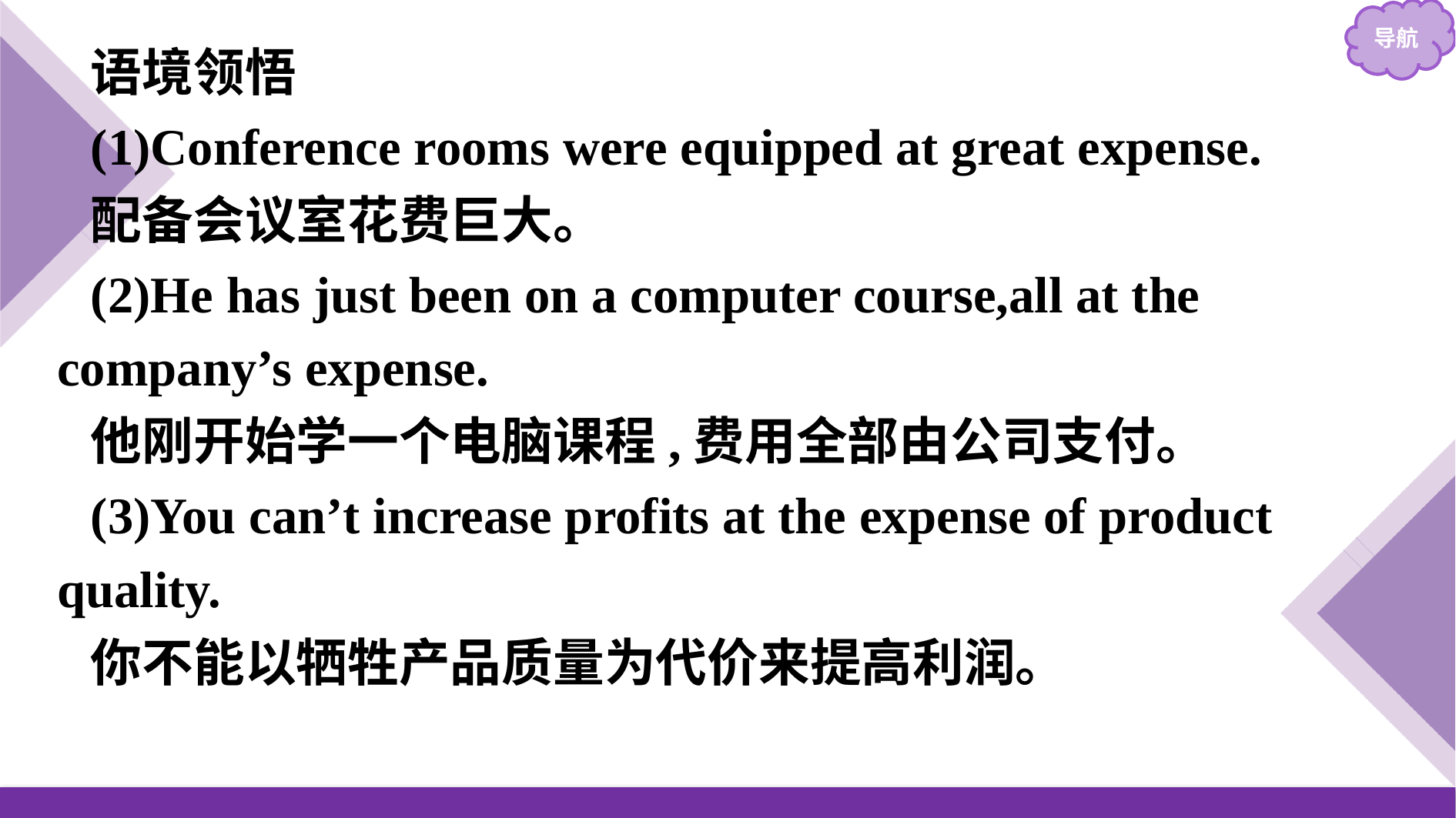

语境领悟
(1)Conference rooms were equipped at great expense.
配备会议室花费巨大。
(2)He has just been on a computer course,all at the company’s expense.
他刚开始学一个电脑课程,费用全部由公司支付。
(3)You can’t increase profits at the expense of product quality.
你不能以牺牲产品质量为代价来提高利润。